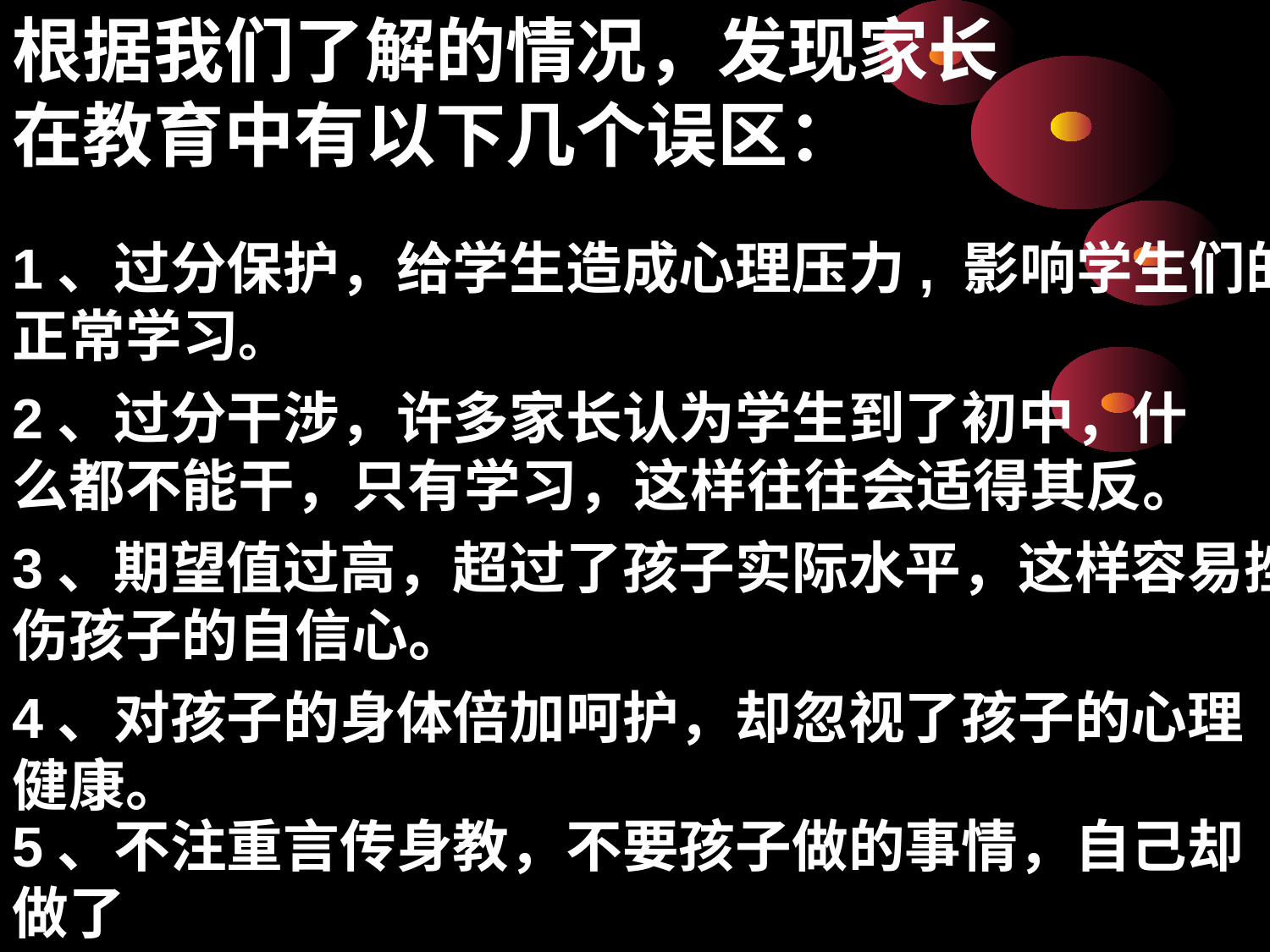

根据我们了解的情况，发现家长在教育中有以下几个误区：
1、过分保护，给学生造成心理压力, 影响学生们的
正常学习。

2、过分干涉，许多家长认为学生到了初中，什
么都不能干，只有学习，这样往往会适得其反。
3、期望值过高，超过了孩子实际水平，这样容易挫
伤孩子的自信心。
4、对孩子的身体倍加呵护，却忽视了孩子的心理健康。
5、不注重言传身教，不要孩子做的事情，自己却做了。